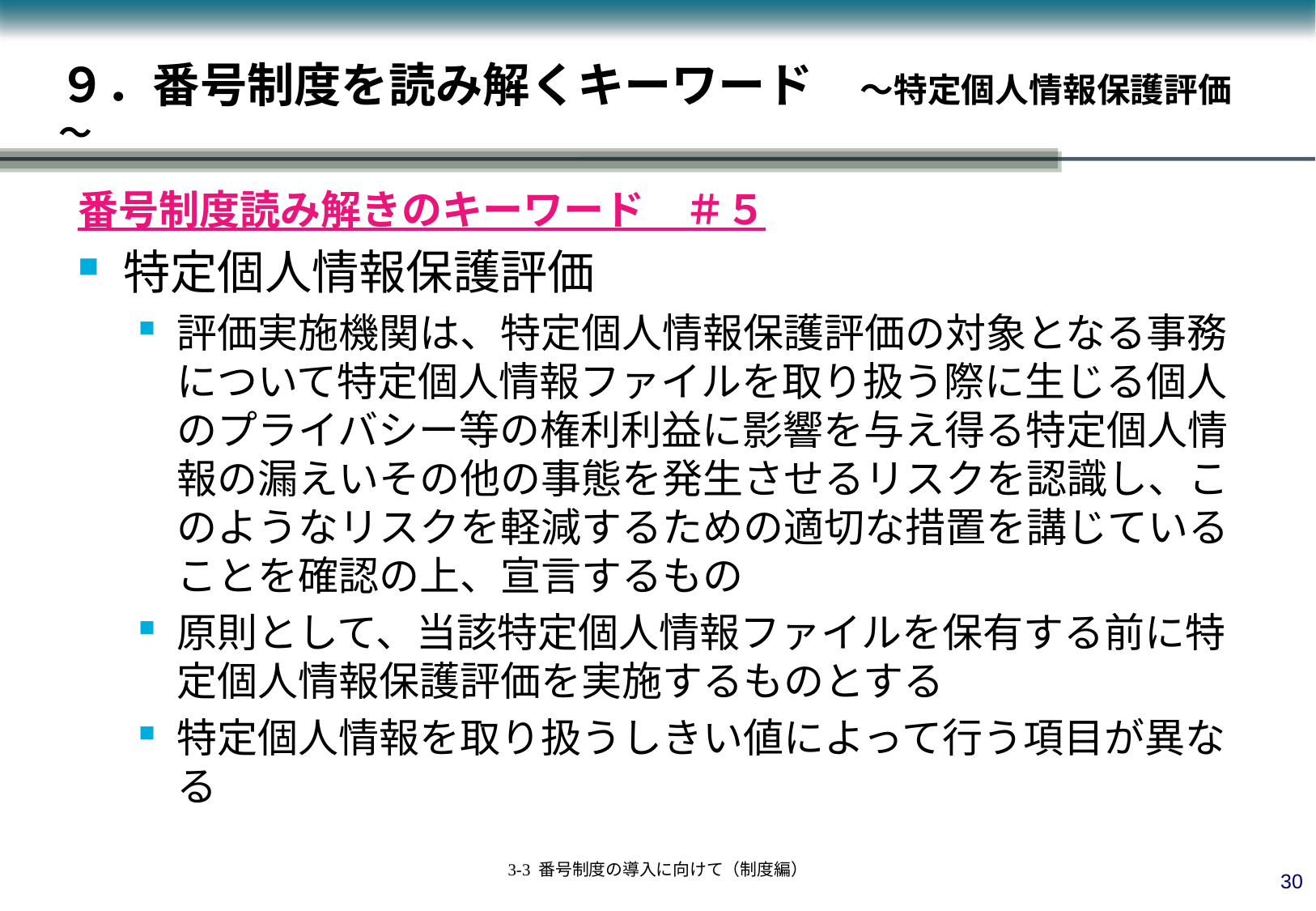

# ９．番号制度を読み解くキーワード　～特定個人情報保護評価～
番号制度読み解きのキーワード　＃５
特定個人情報保護評価
評価実施機関は、特定個人情報保護評価の対象となる事務について特定個人情報ファイルを取り扱う際に生じる個人のプライバシー等の権利利益に影響を与え得る特定個人情報の漏えいその他の事態を発生させるリスクを認識し、このようなリスクを軽減するための適切な措置を講じていることを確認の上、宣言するもの
原則として、当該特定個人情報ファイルを保有する前に特定個人情報保護評価を実施するものとする
特定個人情報を取り扱うしきい値によって行う項目が異なる
30
3-3 番号制度の導入に向けて（制度編）